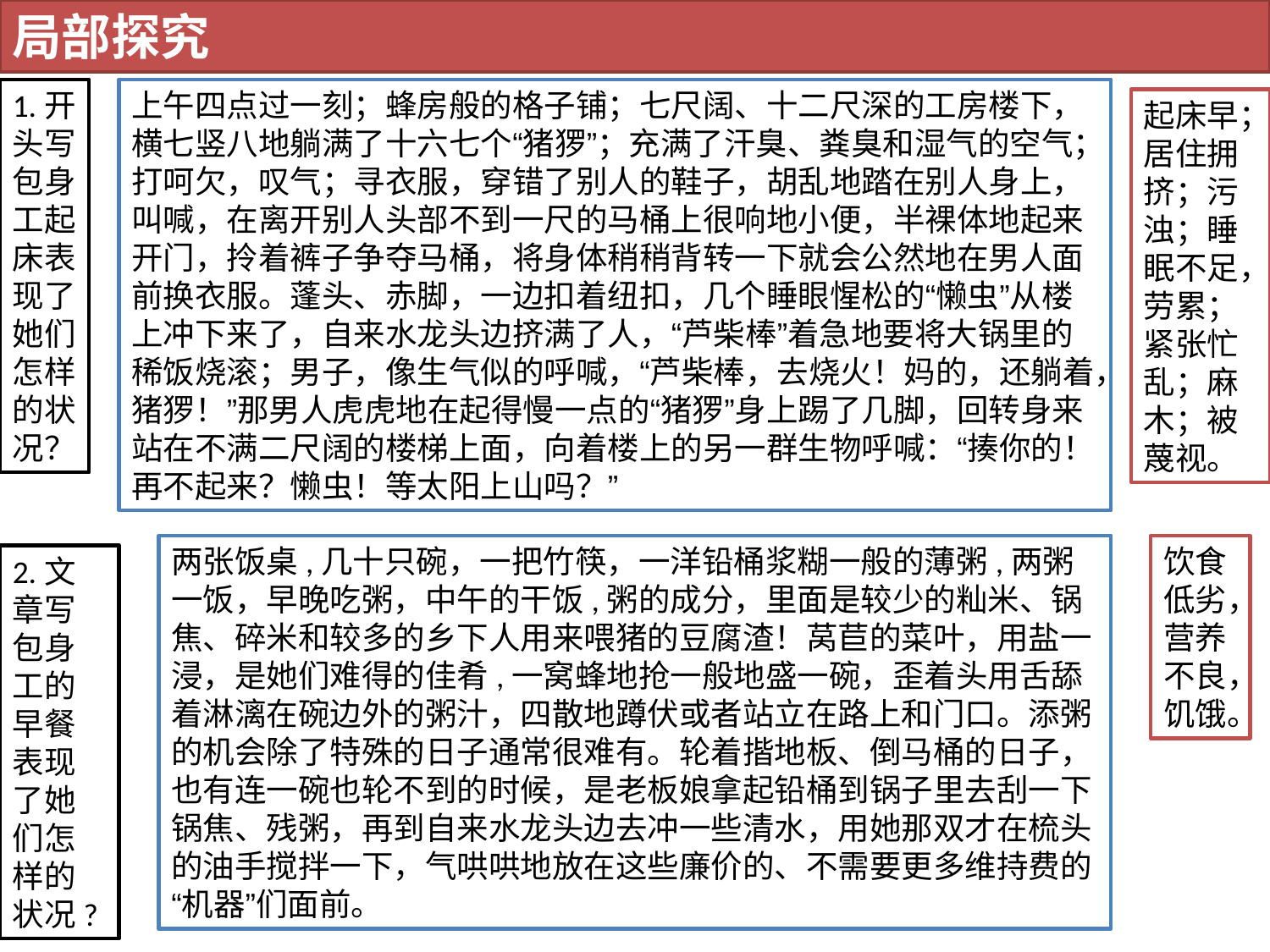

局部探究
1.开头写包身工起床表现了她们怎样的状况？
上午四点过一刻；蜂房般的格子铺；七尺阔、十二尺深的工房楼下，横七竖八地躺满了十六七个“猪猡”；充满了汗臭、粪臭和湿气的空气；打呵欠，叹气；寻衣服，穿错了别人的鞋子，胡乱地踏在别人身上，叫喊，在离开别人头部不到一尺的马桶上很响地小便，半裸体地起来开门，拎着裤子争夺马桶，将身体稍稍背转一下就会公然地在男人面前换衣服。蓬头、赤脚，一边扣着纽扣，几个睡眼惺松的“懒虫”从楼上冲下来了，自来水龙头边挤满了人，“芦柴棒”着急地要将大锅里的稀饭烧滚；男子，像生气似的呼喊，“芦柴棒，去烧火！妈的，还躺着，猪猡！”那男人虎虎地在起得慢一点的“猪猡”身上踢了几脚，回转身来站在不满二尺阔的楼梯上面，向着楼上的另一群生物呼喊：“揍你的！再不起来？懒虫！等太阳上山吗？”
起床早；居住拥挤；污浊；睡眠不足，劳累；紧张忙乱；麻木；被蔑视。
两张饭桌,几十只碗，一把竹筷，一洋铅桶浆糊一般的薄粥,两粥一饭，早晚吃粥，中午的干饭,粥的成分，里面是较少的籼米、锅焦、碎米和较多的乡下人用来喂猪的豆腐渣！莴苣的菜叶，用盐一浸，是她们难得的佳肴,一窝蜂地抢一般地盛一碗，歪着头用舌舔着淋漓在碗边外的粥汁，四散地蹲伏或者站立在路上和门口。添粥的机会除了特殊的日子通常很难有。轮着揩地板、倒马桶的日子，也有连一碗也轮不到的时候，是老板娘拿起铅桶到锅子里去刮一下锅焦、残粥，再到自来水龙头边去冲一些清水，用她那双才在梳头的油手搅拌一下，气哄哄地放在这些廉价的、不需要更多维持费的“机器”们面前。
饮食低劣，营养不良，饥饿。
2.文章写包身工的早餐表现了她们怎样的状况?